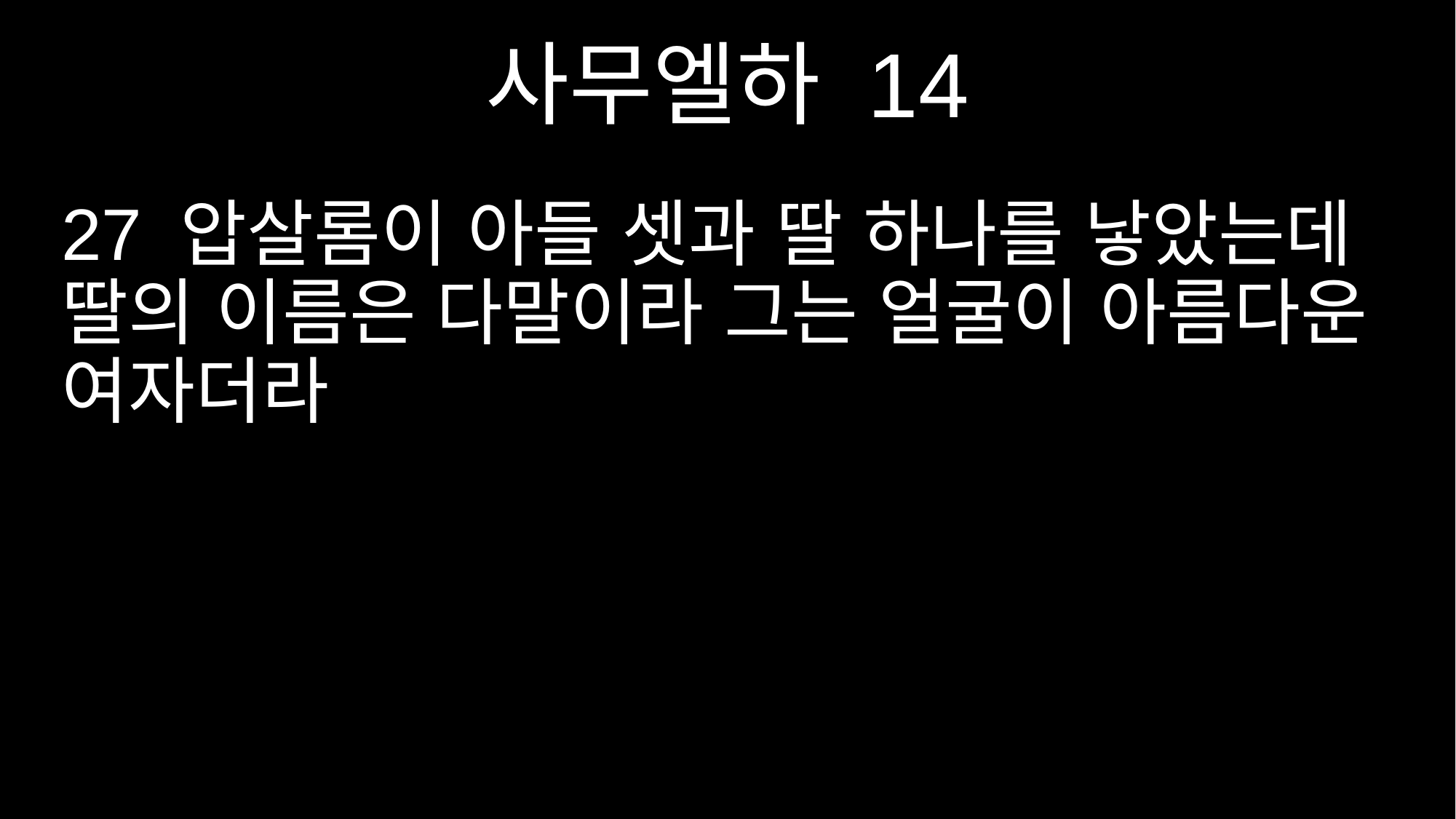

사무엘하 14
27 압살롬이 아들 셋과 딸 하나를 낳았는데 딸의 이름은 다말이라 그는 얼굴이 아름다운 여자더라